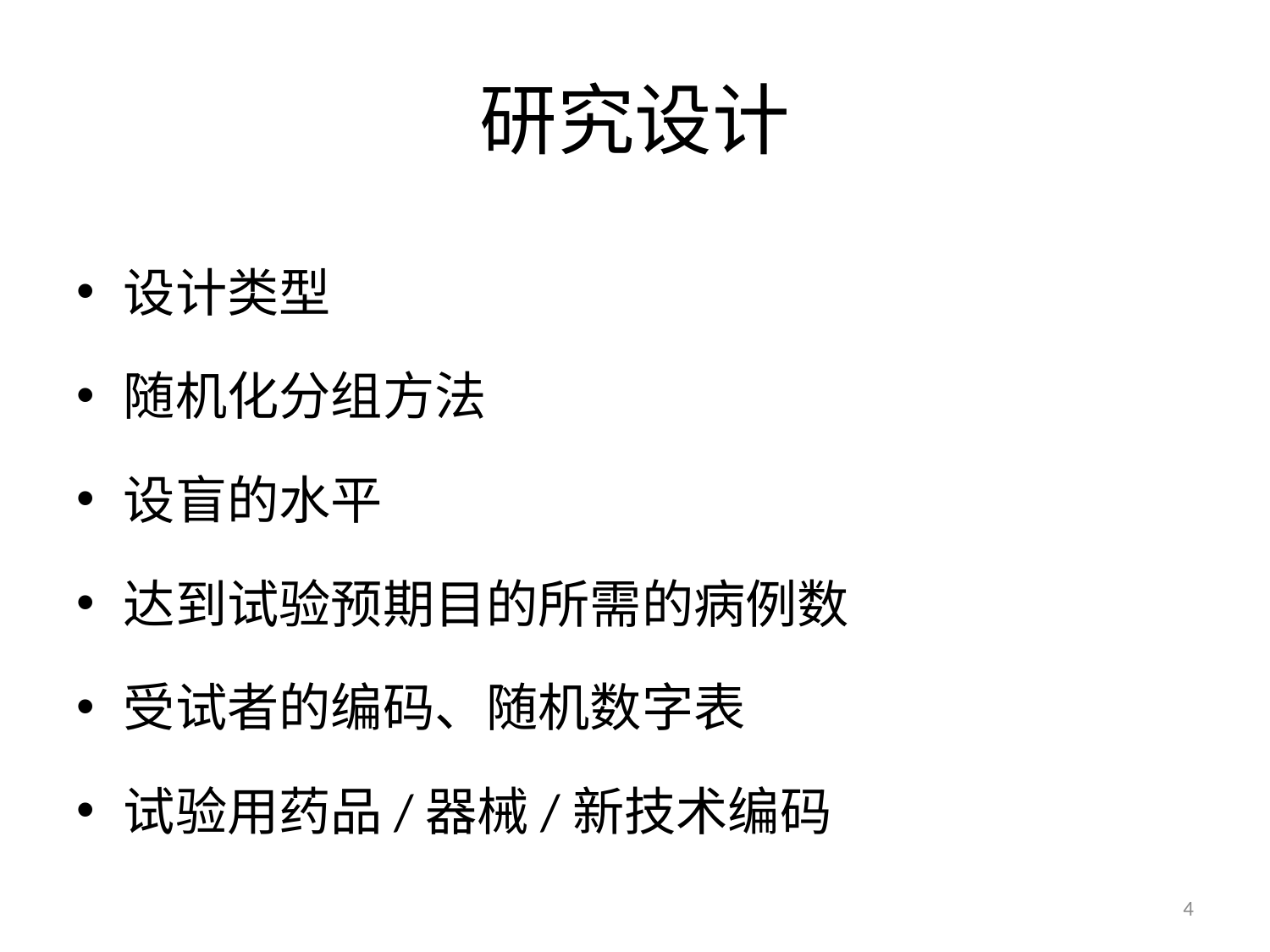

# 研究设计
设计类型
随机化分组方法
设盲的水平
达到试验预期目的所需的病例数
受试者的编码、随机数字表
试验用药品/器械/新技术编码

4